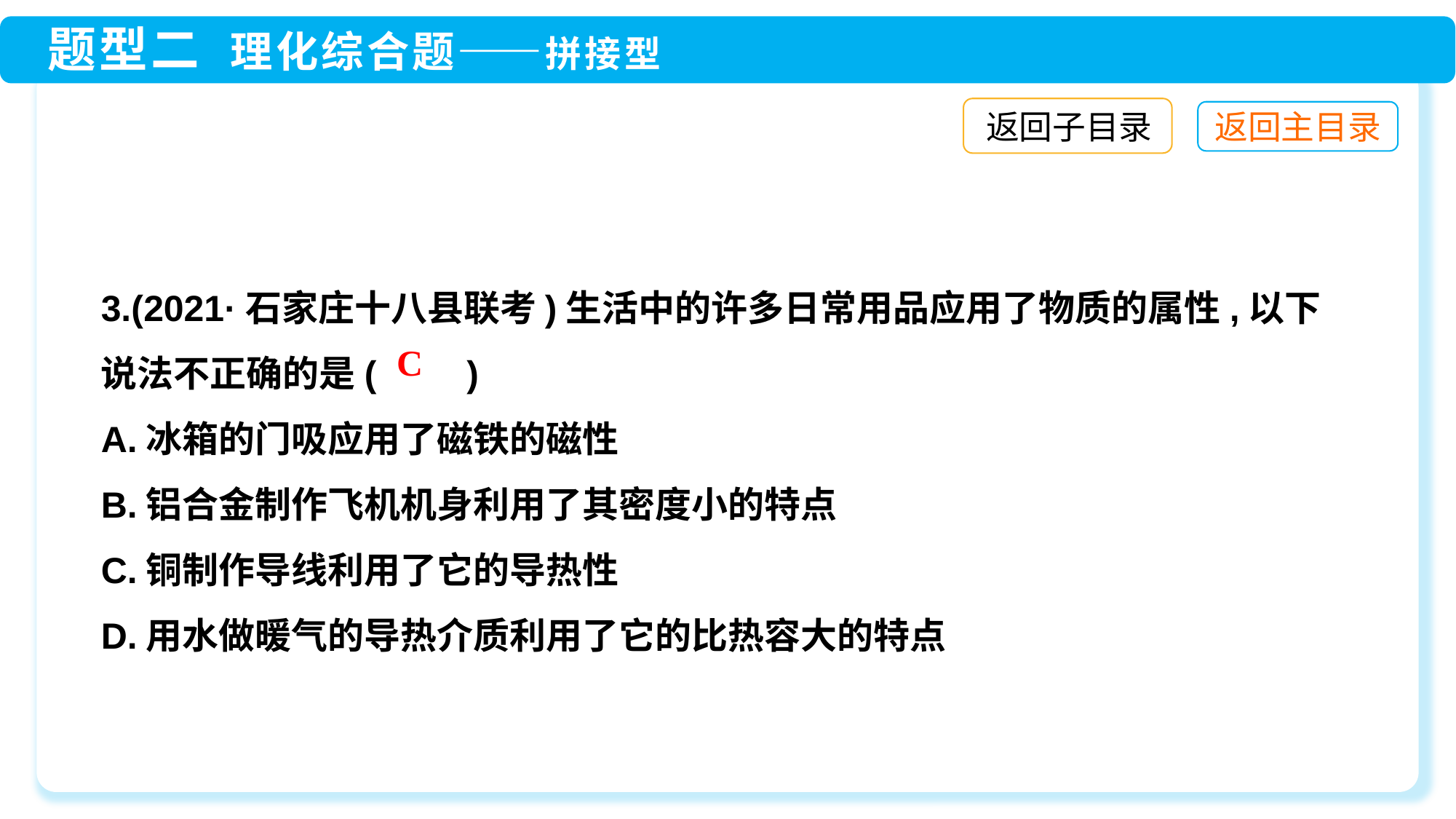

返回子目录
3.(2021·石家庄十八县联考)生活中的许多日常用品应用了物质的属性,以下说法不正确的是(　　)
A.冰箱的门吸应用了磁铁的磁性
B.铝合金制作飞机机身利用了其密度小的特点
C.铜制作导线利用了它的导热性
D.用水做暖气的导热介质利用了它的比热容大的特点
C